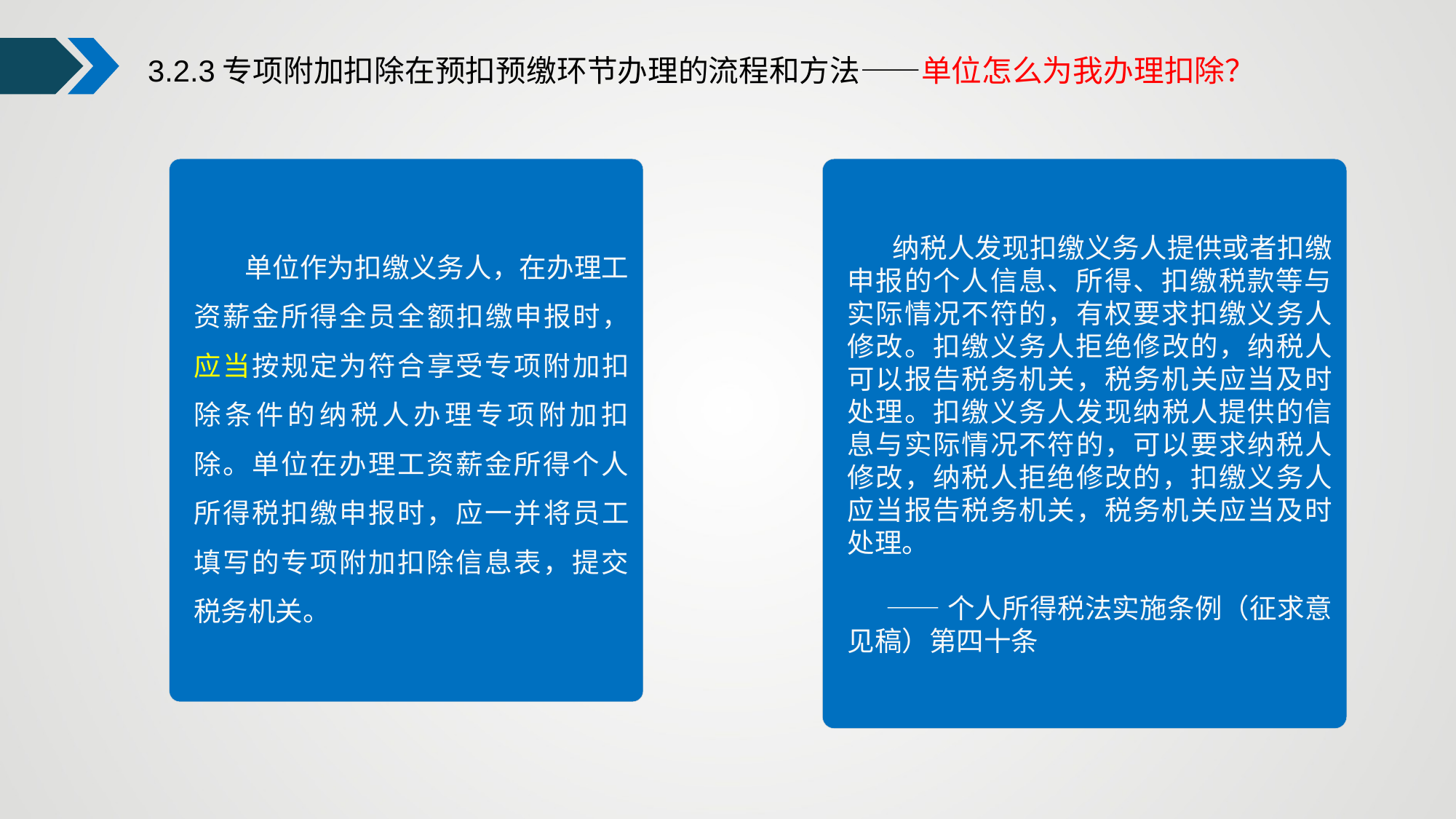

3.2.3专项附加扣除在预扣预缴环节办理的流程和方法——单位怎么为我办理扣除？
       单位作为扣缴义务人，在办理工资薪金所得全员全额扣缴申报时，应当按规定为符合享受专项附加扣除条件的纳税人办理专项附加扣除。单位在办理工资薪金所得个人所得税扣缴申报时，应一并将员工填写的专项附加扣除信息表，提交税务机关。
      纳税人发现扣缴义务人提供或者扣缴申报的个人信息、所得、扣缴税款等与实际情况不符的，有权要求扣缴义务人修改。扣缴义务人拒绝修改的，纳税人可以报告税务机关，税务机关应当及时处理。扣缴义务人发现纳税人提供的信息与实际情况不符的，可以要求纳税人修改，纳税人拒绝修改的，扣缴义务人应当报告税务机关，税务机关应当及时处理。

      ——个人所得税法实施条例（征求意见稿）第四十条